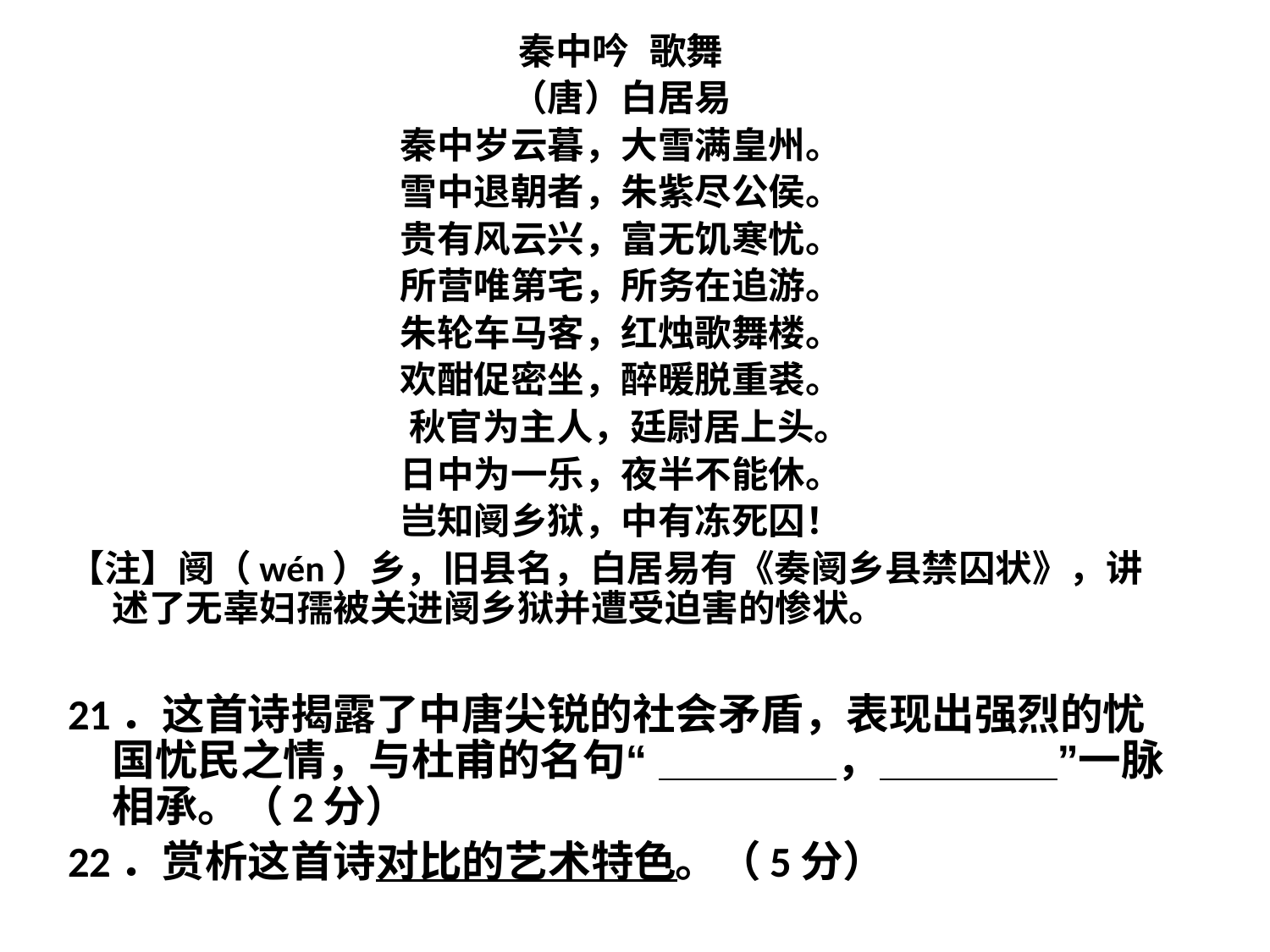

秦中吟  歌舞
（唐）白居易
秦中岁云暮，大雪满皇州。
雪中退朝者，朱紫尽公侯。
贵有风云兴，富无饥寒忧。
所营唯第宅，所务在追游。
朱轮车马客，红烛歌舞楼。
欢酣促密坐，醉暖脱重裘。
 秋官为主人，廷尉居上头。
日中为一乐，夜半不能休。
岂知阌乡狱，中有冻死囚！
【注】阌（wén）乡，旧县名，白居易有《奏阌乡县禁囚状》，讲述了无辜妇孺被关进阌乡狱并遭受迫害的惨状。

21．这首诗揭露了中唐尖锐的社会矛盾，表现出强烈的忧国忧民之情，与杜甫的名句“                ，               ”一脉相承。（2分）
22．赏析这首诗对比的艺术特色。（5分）